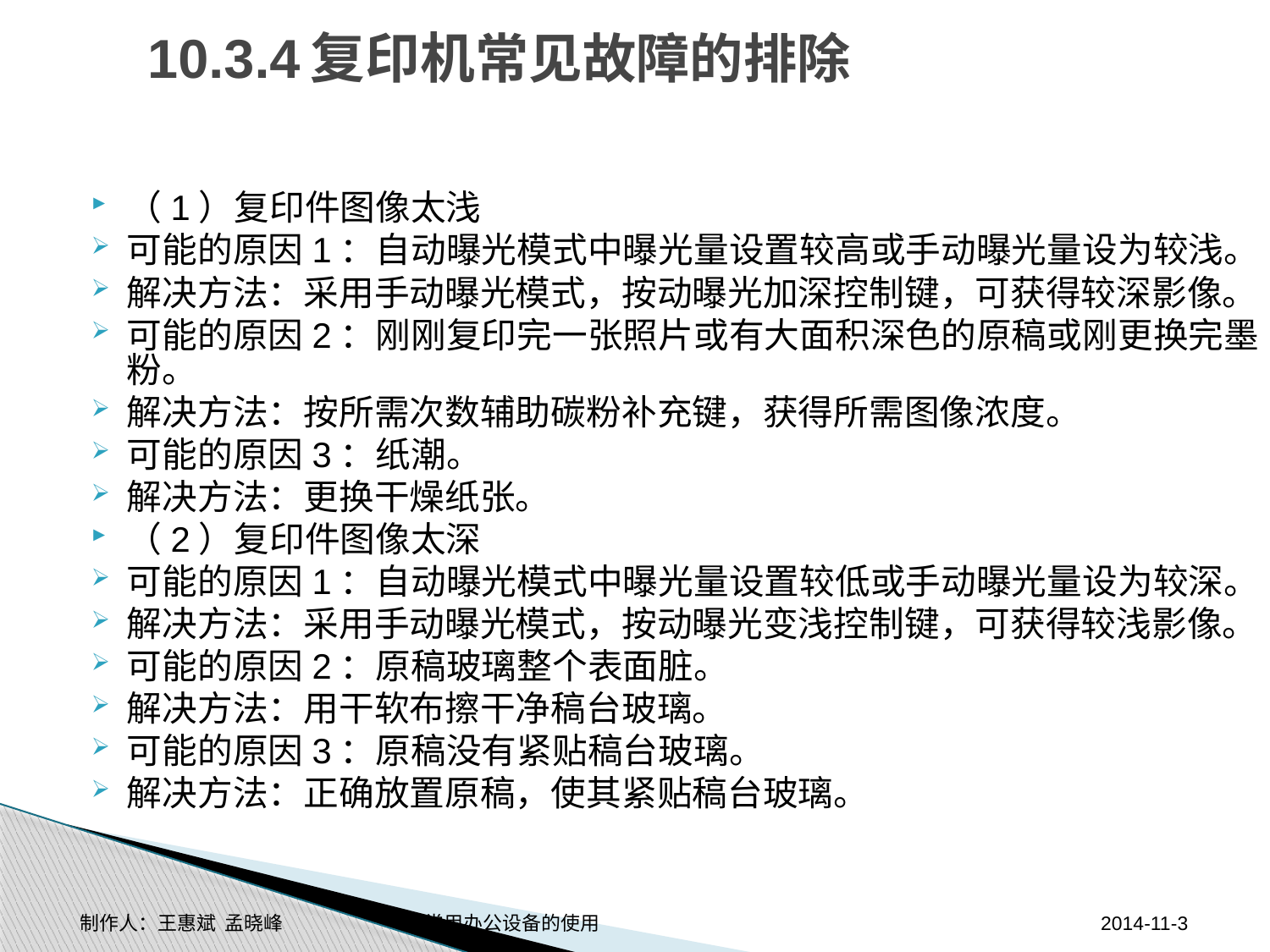

# 10.3.4复印机常见故障的排除
（1）复印件图像太浅
可能的原因1：自动曝光模式中曝光量设置较高或手动曝光量设为较浅。
解决方法：采用手动曝光模式，按动曝光加深控制键，可获得较深影像。
可能的原因2：刚刚复印完一张照片或有大面积深色的原稿或刚更换完墨粉。
解决方法：按所需次数辅助碳粉补充键，获得所需图像浓度。
可能的原因3：纸潮。
解决方法：更换干燥纸张。
（2）复印件图像太深
可能的原因1：自动曝光模式中曝光量设置较低或手动曝光量设为较深。
解决方法：采用手动曝光模式，按动曝光变浅控制键，可获得较浅影像。
可能的原因2：原稿玻璃整个表面脏。
解决方法：用干软布擦干净稿台玻璃。
可能的原因3：原稿没有紧贴稿台玻璃。
解决方法：正确放置原稿，使其紧贴稿台玻璃。

制作人：王惠斌  孟晓峰                                常用办公设备的使用
2014-11-3